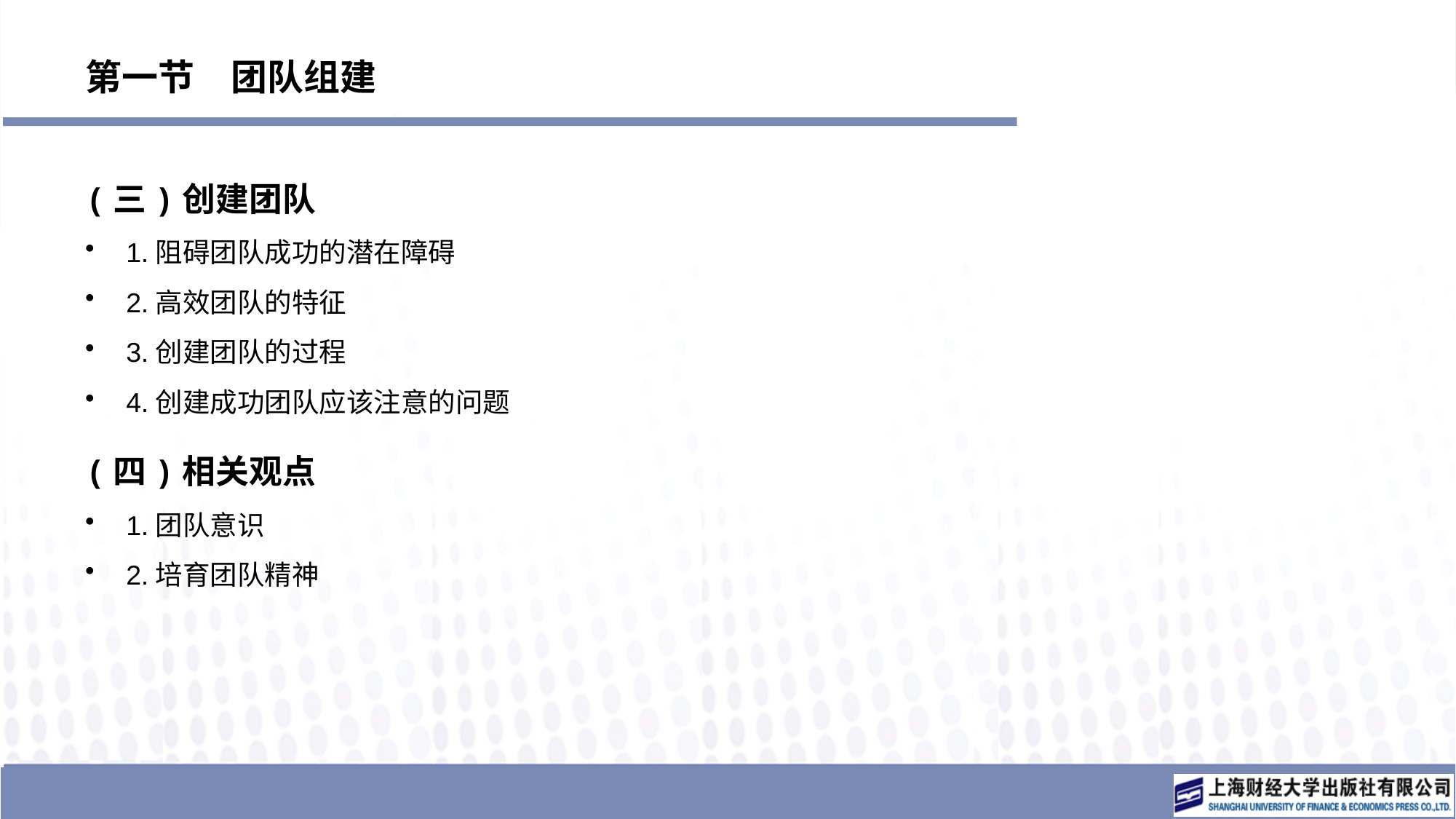

# 第一节　团队组建
(三)创建团队
1.阻碍团队成功的潜在障碍
2.高效团队的特征
3.创建团队的过程
4.创建成功团队应该注意的问题
(四)相关观点
1.团队意识
2.培育团队精神